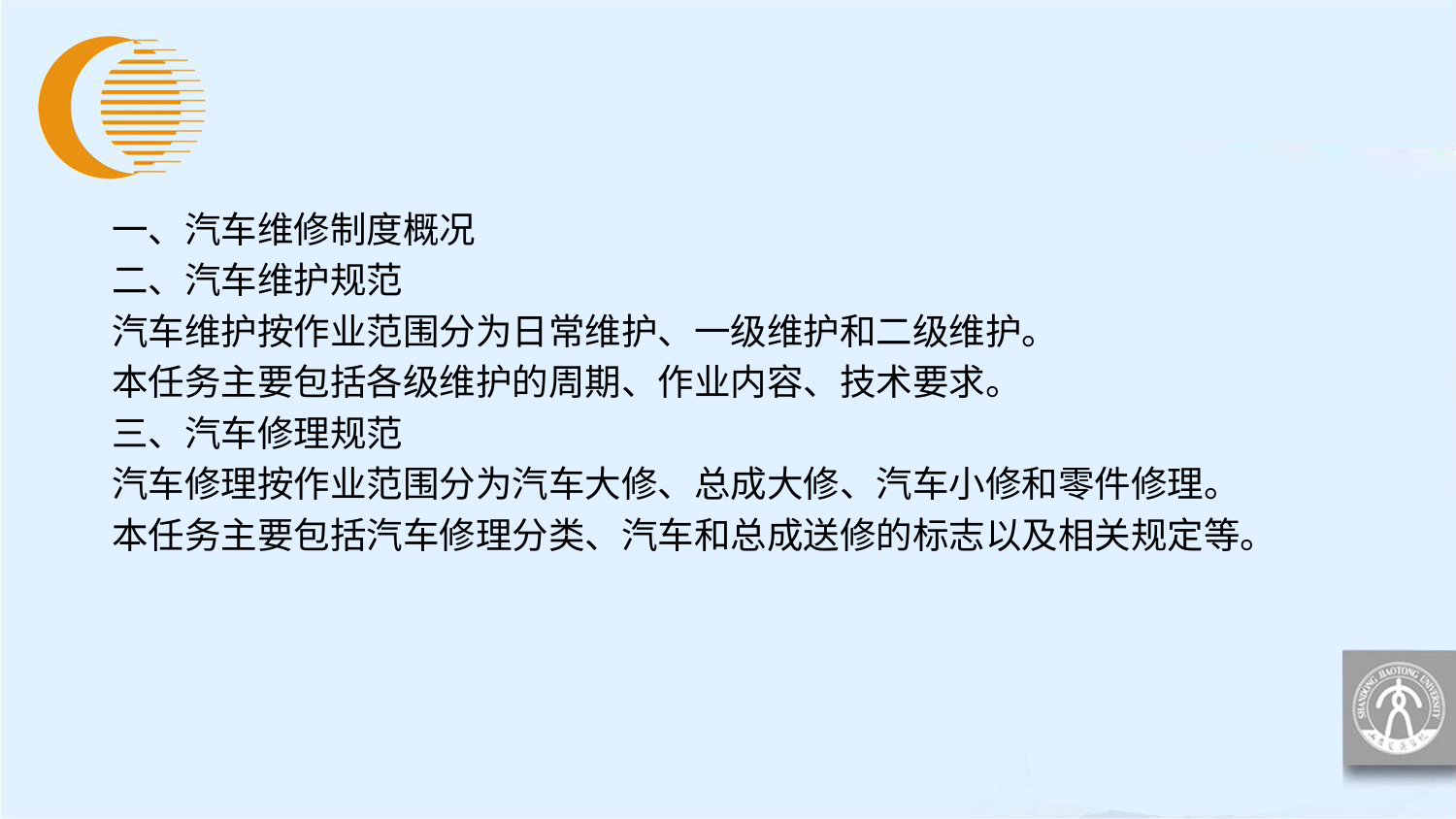

一、汽车维修制度概况
二、汽车维护规范
汽车维护按作业范围分为日常维护、一级维护和二级维护。
本任务主要包括各级维护的周期、作业内容、技术要求。
三、汽车修理规范
汽车修理按作业范围分为汽车大修、总成大修、汽车小修和零件修理。
本任务主要包括汽车修理分类、汽车和总成送修的标志以及相关规定等。